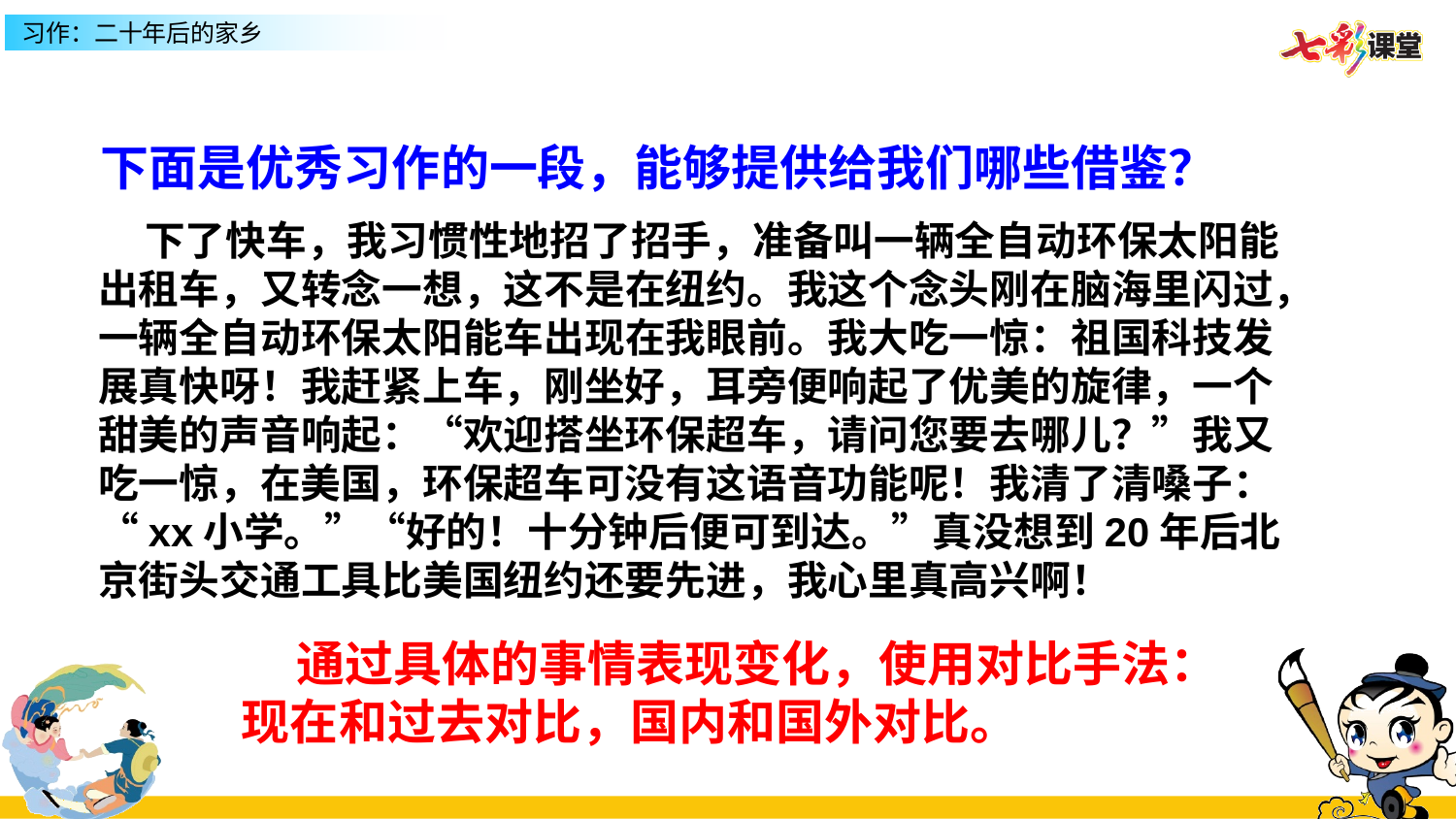

下面是优秀习作的一段，能够提供给我们哪些借鉴？
    下了快车，我习惯性地招了招手，准备叫一辆全自动环保太阳能出租车，又转念一想，这不是在纽约。我这个念头刚在脑海里闪过，一辆全自动环保太阳能车出现在我眼前。我大吃一惊：祖国科技发展真快呀！我赶紧上车，刚坐好，耳旁便响起了优美的旋律，一个甜美的声音响起：“欢迎搭坐环保超车，请问您要去哪儿？”我又吃一惊，在美国，环保超车可没有这语音功能呢！我清了清嗓子：“xx小学。”“好的！十分钟后便可到达。”真没想到20年后北京街头交通工具比美国纽约还要先进，我心里真高兴啊！
    通过具体的事情表现变化，使用对比手法：现在和过去对比，国内和国外对比。